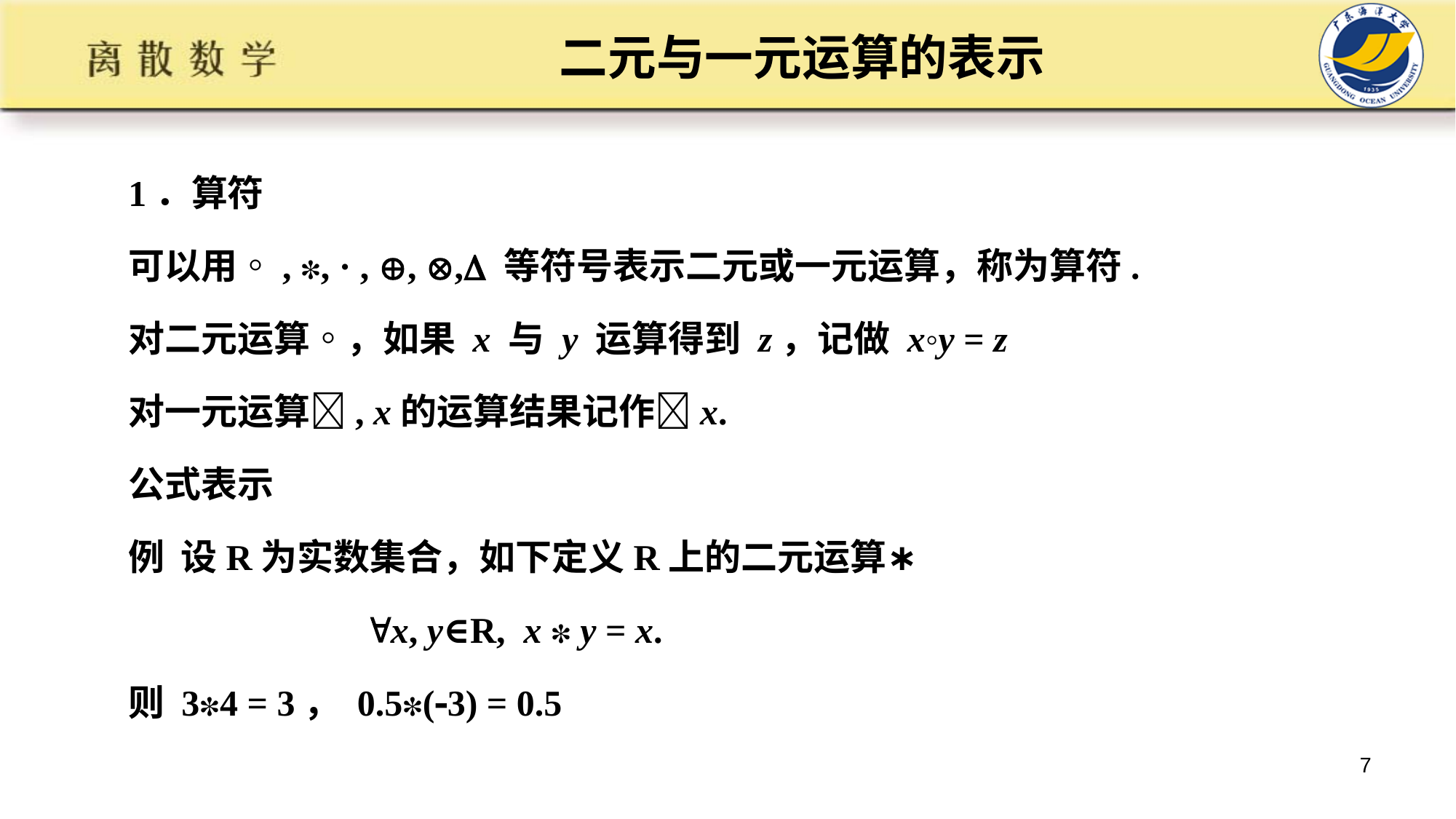

# 二元与一元运算的表示
1．算符
可以用◦, ∗, · , ⊕, ⊗,Δ 等符号表示二元或一元运算，称为算符.
对二元运算◦，如果 x 与 y 运算得到 z，记做 x◦y = z
对一元运算Δ, x的运算结果记作Δx.
公式表示
例  设R为实数集合，如下定义R上的二元运算∗
                          ∀x, y∈R,  x ∗ y = x.
则 3∗4 = 3， 0.5∗(−3) = 0.5

7